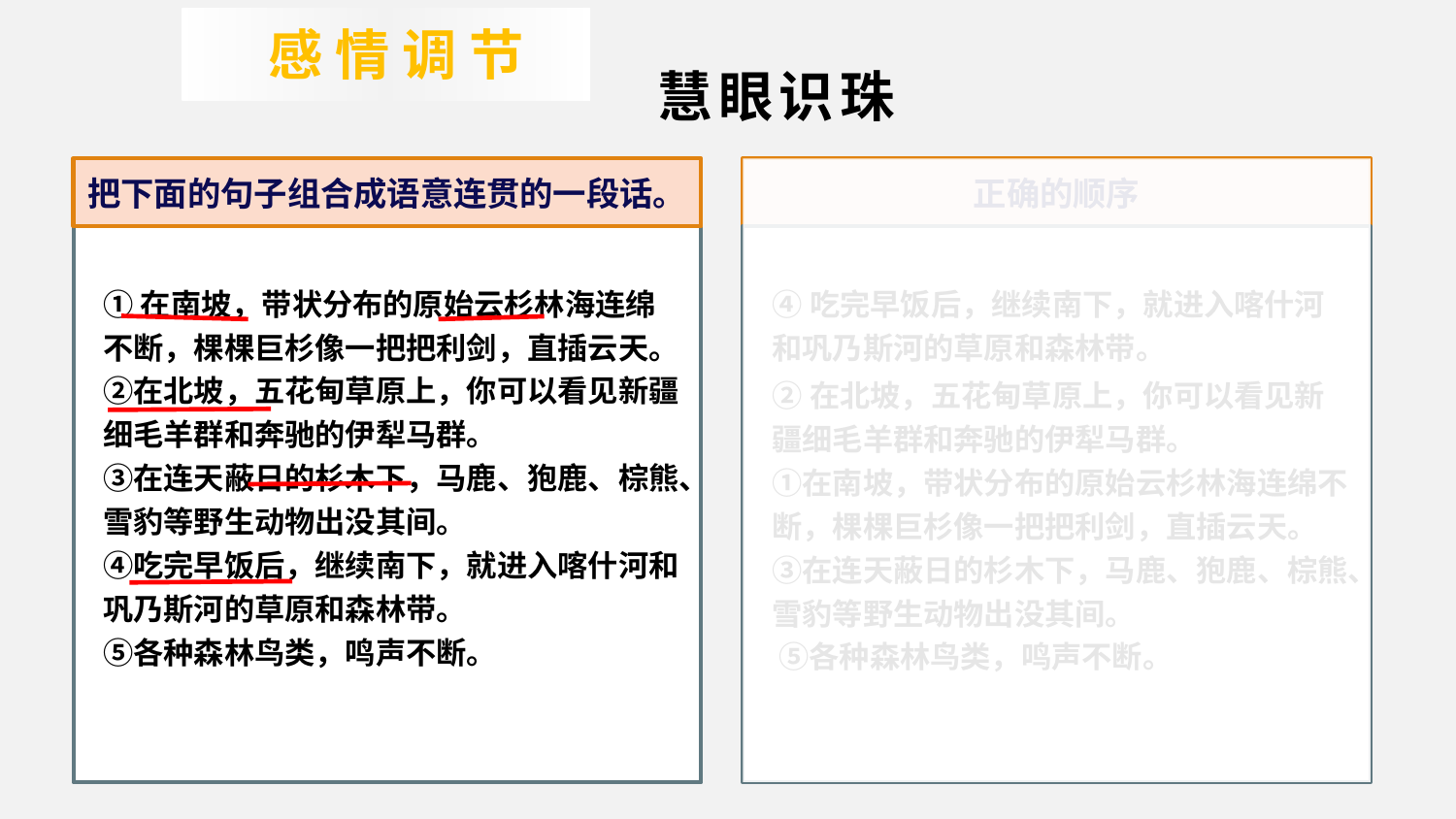

感情调节
慧眼识珠
把下面的句子组合成语意连贯的一段话。
正确的顺序

①在南坡，带状分布的原始云杉林海连绵不断，棵棵巨杉像一把把利剑，直插云天。
②在北坡，五花甸草原上，你可以看见新疆细毛羊群和奔驰的伊犁马群。 
③在连天蔽日的杉木下，马鹿、狍鹿、棕熊、雪豹等野生动物出没其间。
④吃完早饭后，继续南下，就进入喀什河和巩乃斯河的草原和森林带。 
⑤各种森林鸟类，鸣声不断。
④吃完早饭后，继续南下，就进入喀什河和巩乃斯河的草原和森林带。
②在北坡，五花甸草原上，你可以看见新疆细毛羊群和奔驰的伊犁马群。 
①在南坡，带状分布的原始云杉林海连绵不断，棵棵巨杉像一把把利剑，直插云天。
③在连天蔽日的杉木下，马鹿、狍鹿、棕熊、雪豹等野生动物出没其间。
 ⑤各种森林鸟类，鸣声不断。